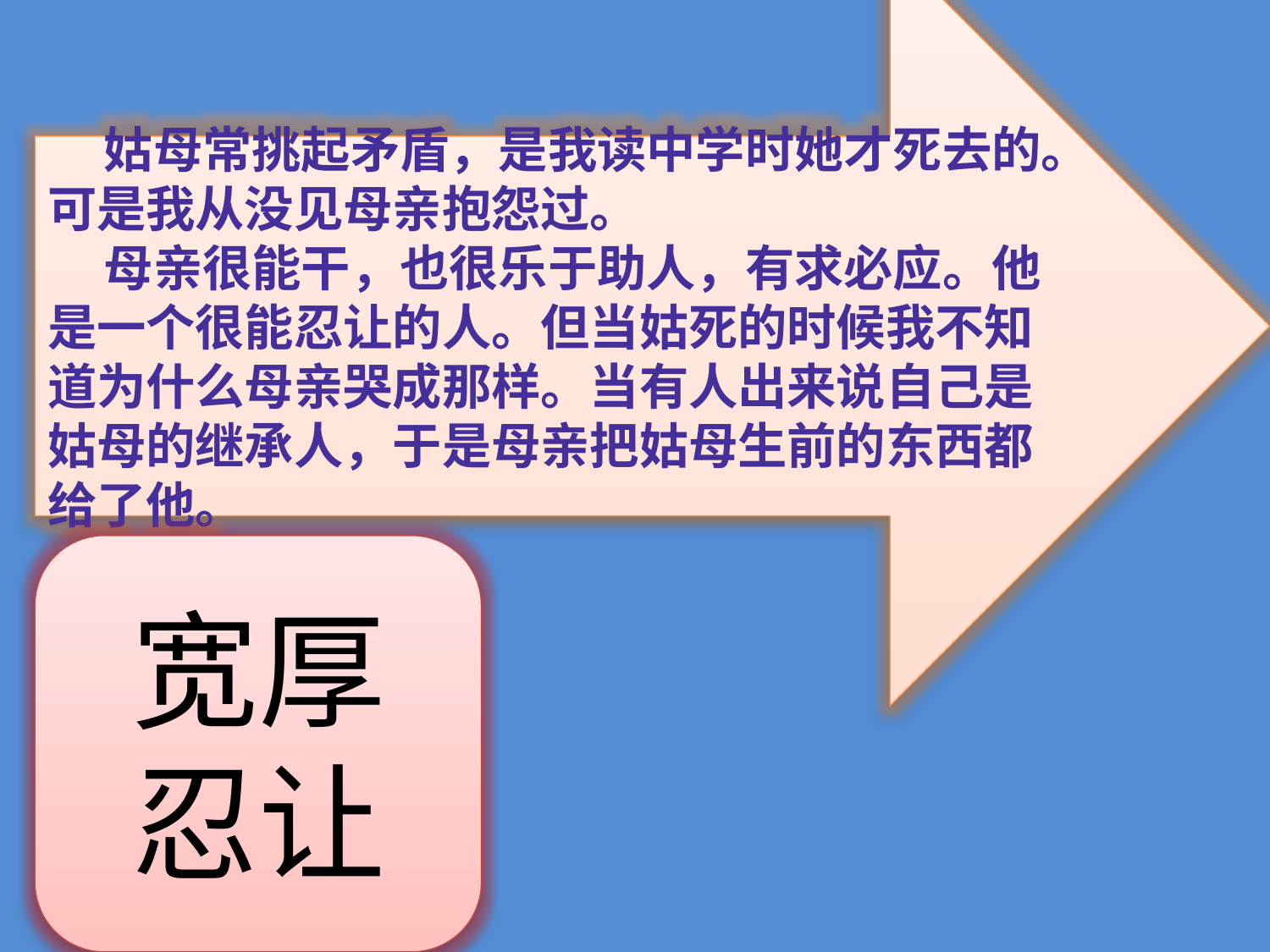

姑母常挑起矛盾，是我读中学时她才死去的。可是我从没见母亲抱怨过。
    母亲很能干，也很乐于助人，有求必应。他是一个很能忍让的人。但当姑死的时候我不知道为什么母亲哭成那样。当有人出来说自己是姑母的继承人，于是母亲把姑母生前的东西都给了他。
宽厚忍让